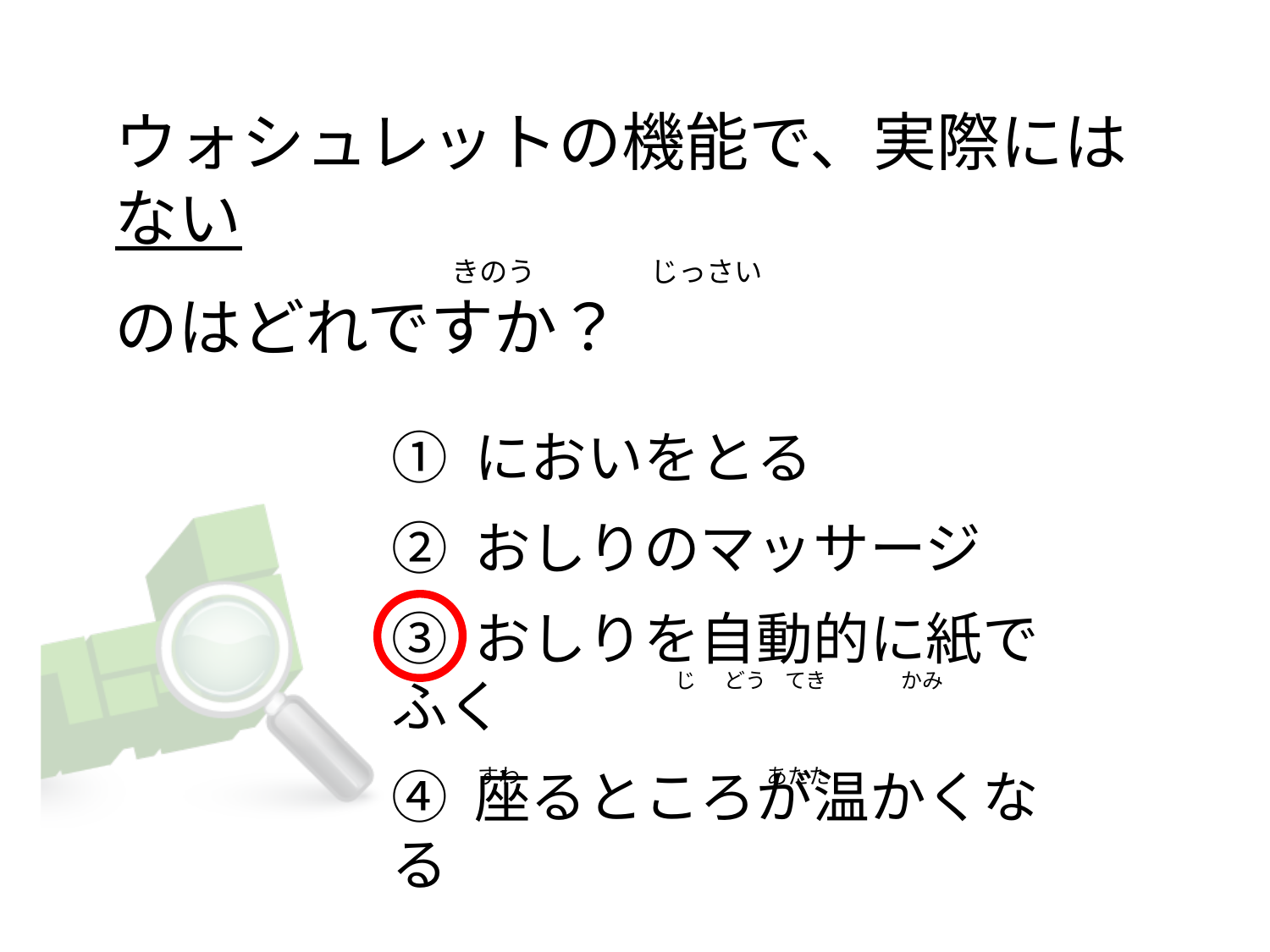

ウォシュレットの機能で、実際にはない
                                                    きのう                  じっさい
のはどれですか？

① においをとる
② おしりのマッサージ
③ おしりを自動的に紙でふく
④ 座るところが温かくなる

                                         じ      どう    てき                かみ
すわ                                                     あたた